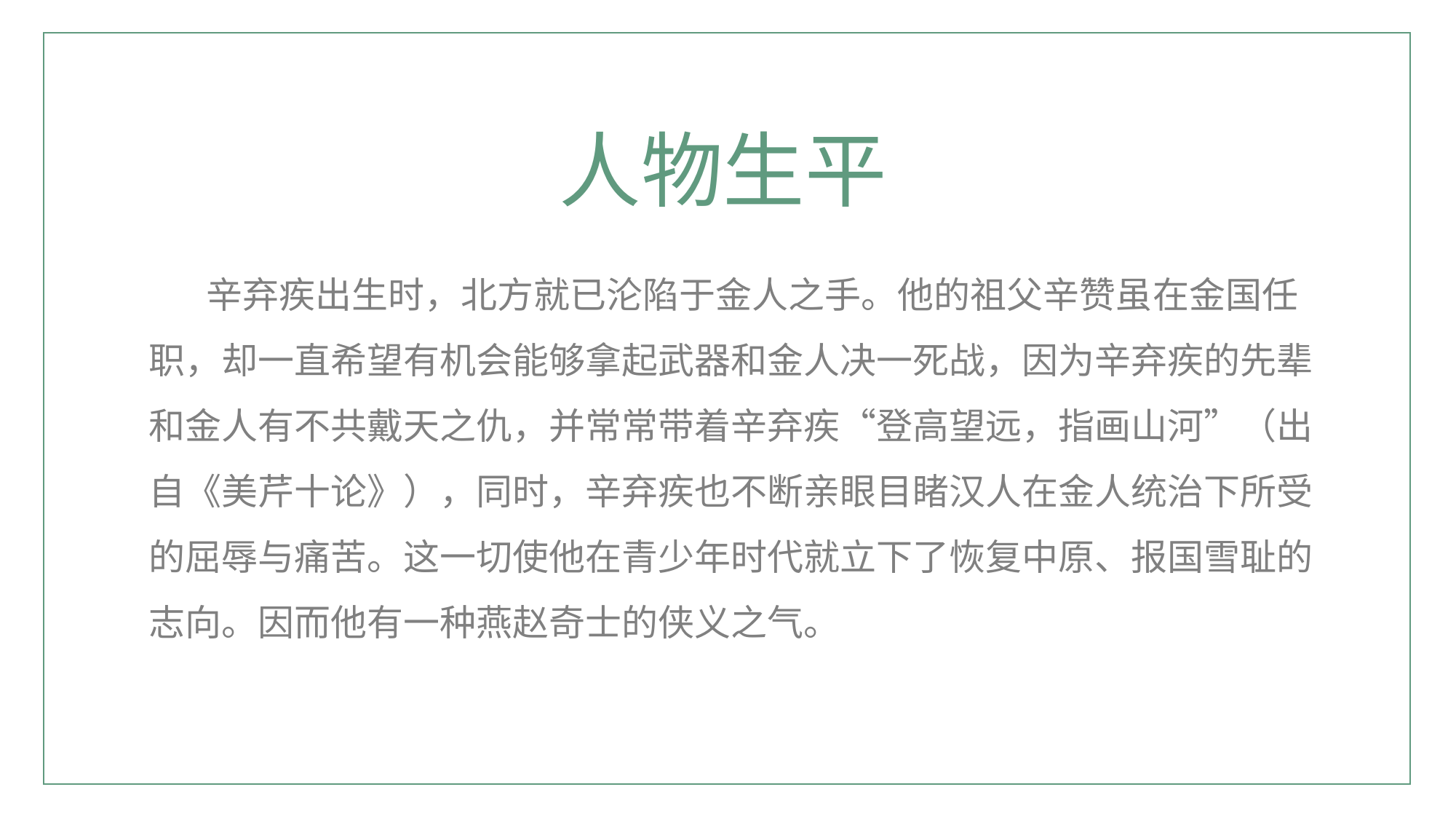

人物生平
      辛弃疾出生时，北方就已沦陷于金人之手。他的祖父辛赞虽在金国任职，却一直希望有机会能够拿起武器和金人决一死战，因为辛弃疾的先辈和金人有不共戴天之仇，并常常带着辛弃疾“登高望远，指画山河”（出自《美芹十论》），同时，辛弃疾也不断亲眼目睹汉人在金人统治下所受的屈辱与痛苦。这一切使他在青少年时代就立下了恢复中原、报国雪耻的志向。因而他有一种燕赵奇士的侠义之气。